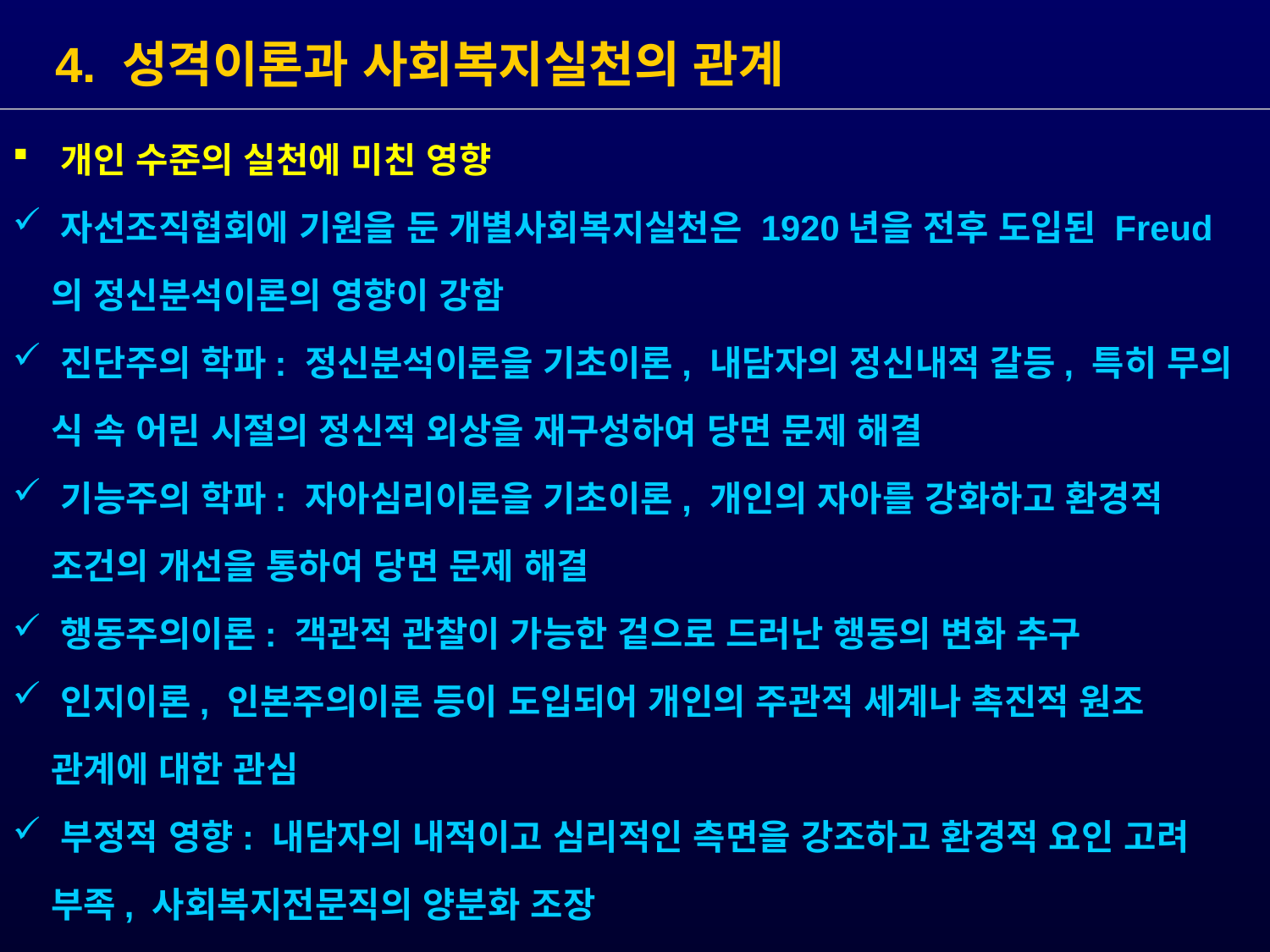

4. 성격이론과 사회복지실천의 관계
 개인 수준의 실천에 미친 영향
 자선조직협회에 기원을 둔 개별사회복지실천은 1920년을 전후 도입된 Freud
   의 정신분석이론의 영향이 강함
 진단주의 학파: 정신분석이론을 기초이론, 내담자의 정신내적 갈등, 특히 무의
   식 속 어린 시절의 정신적 외상을 재구성하여 당면 문제 해결
 기능주의 학파: 자아심리이론을 기초이론, 개인의 자아를 강화하고 환경적
   조건의 개선을 통하여 당면 문제 해결
 행동주의이론: 객관적 관찰이 가능한 겉으로 드러난 행동의 변화 추구
 인지이론, 인본주의이론 등이 도입되어 개인의 주관적 세계나 촉진적 원조
   관계에 대한 관심
 부정적 영향: 내담자의 내적이고 심리적인 측면을 강조하고 환경적 요인 고려
   부족, 사회복지전문직의 양분화 조장